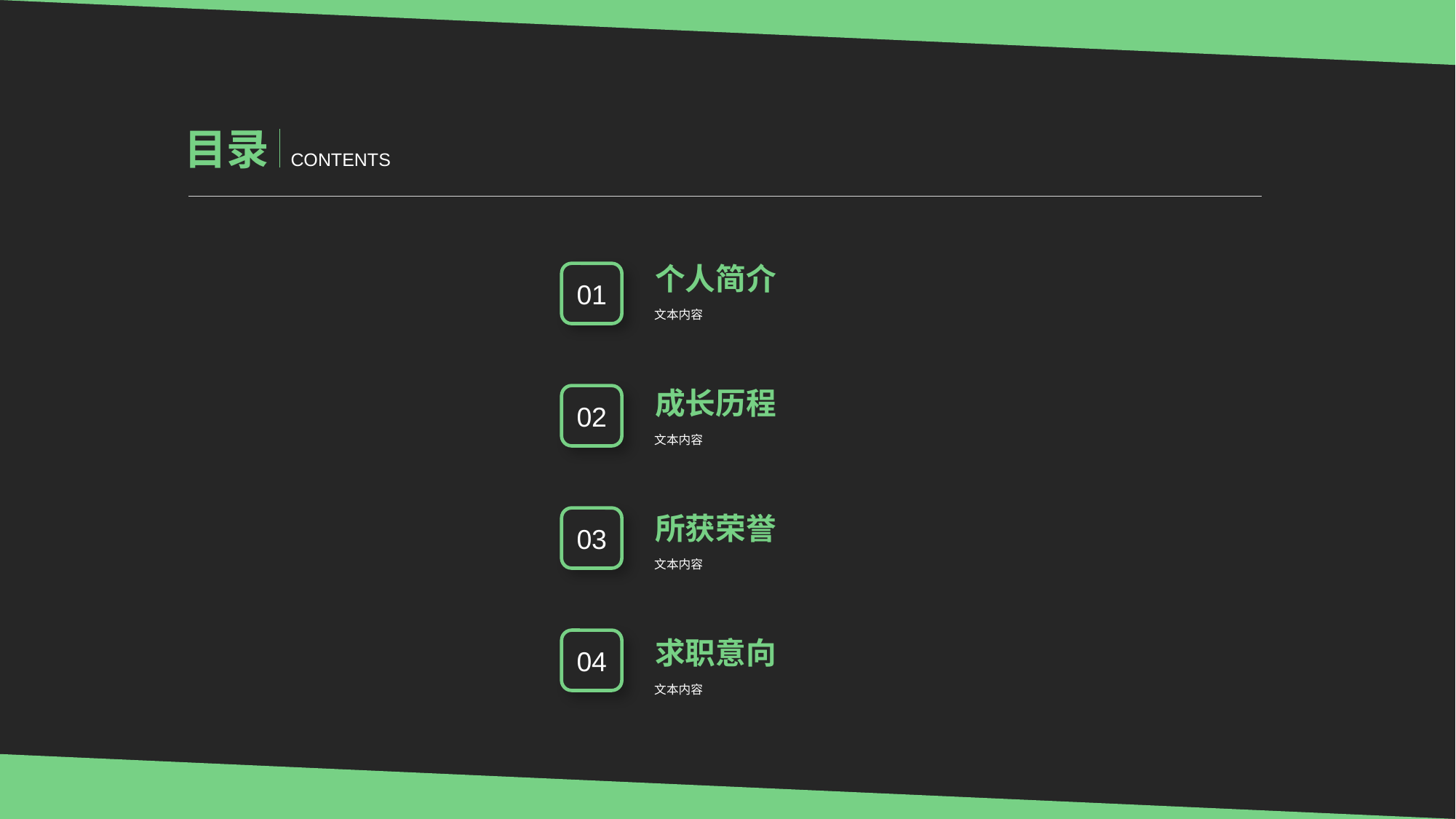

目录
CONTENTS
个人简介
文本内容
01
成长历程
文本内容
02
所获荣誉
文本内容
03
求职意向
文本内容
04